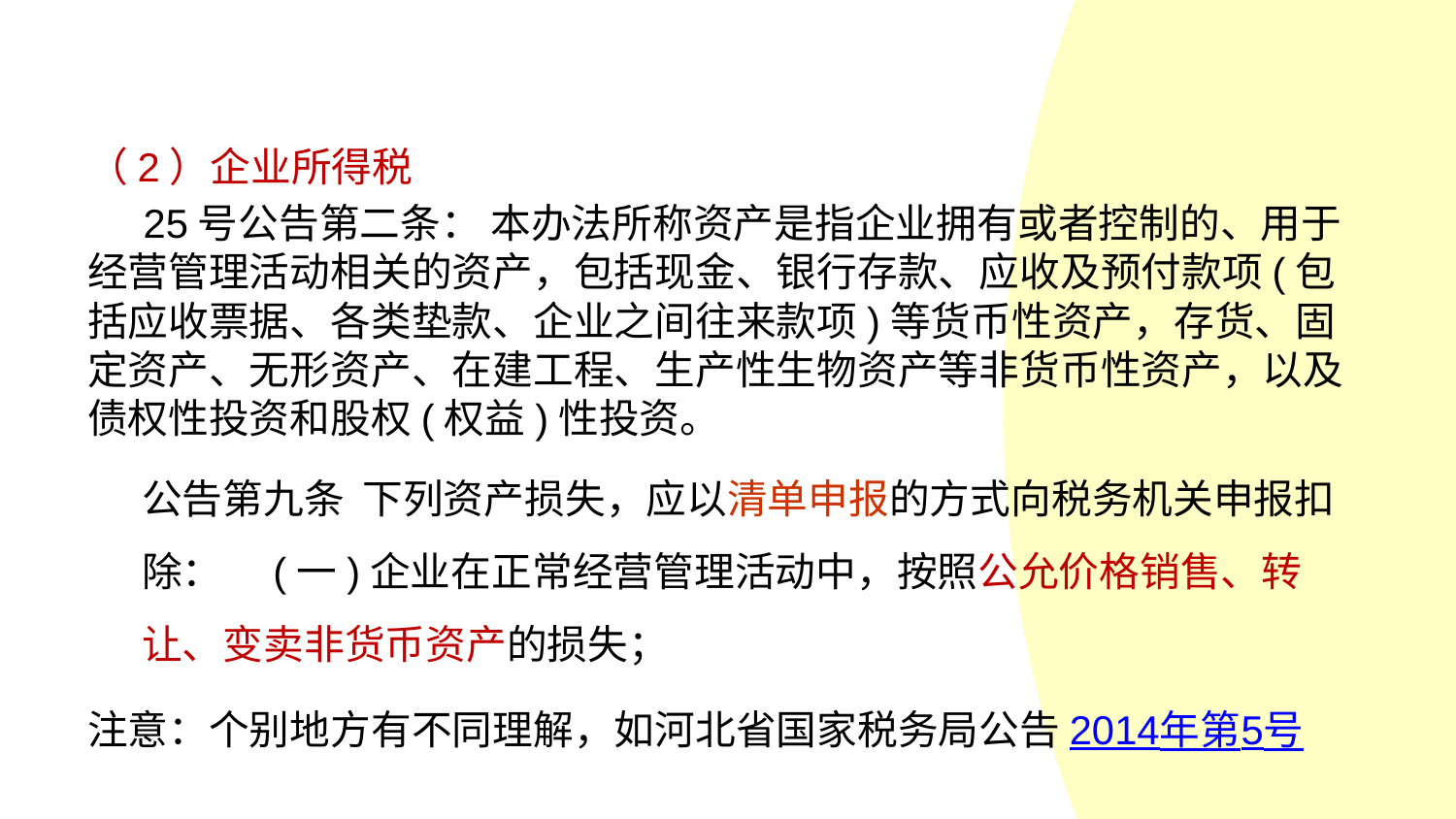

#
（2）企业所得税
     25号公告第二条： 本办法所称资产是指企业拥有或者控制的、用于经营管理活动相关的资产，包括现金、银行存款、应收及预付款项(包括应收票据、各类垫款、企业之间往来款项)等货币性资产，存货、固定资产、无形资产、在建工程、生产性生物资产等非货币性资产，以及债权性投资和股权(权益)性投资。
     公告第九条  下列资产损失，应以清单申报的方式向税务机关申报扣除：　(一)企业在正常经营管理活动中，按照公允价格销售、转让、变卖非货币资产的损失；
注意：个别地方有不同理解，如河北省国家税务局公告2014年第5号